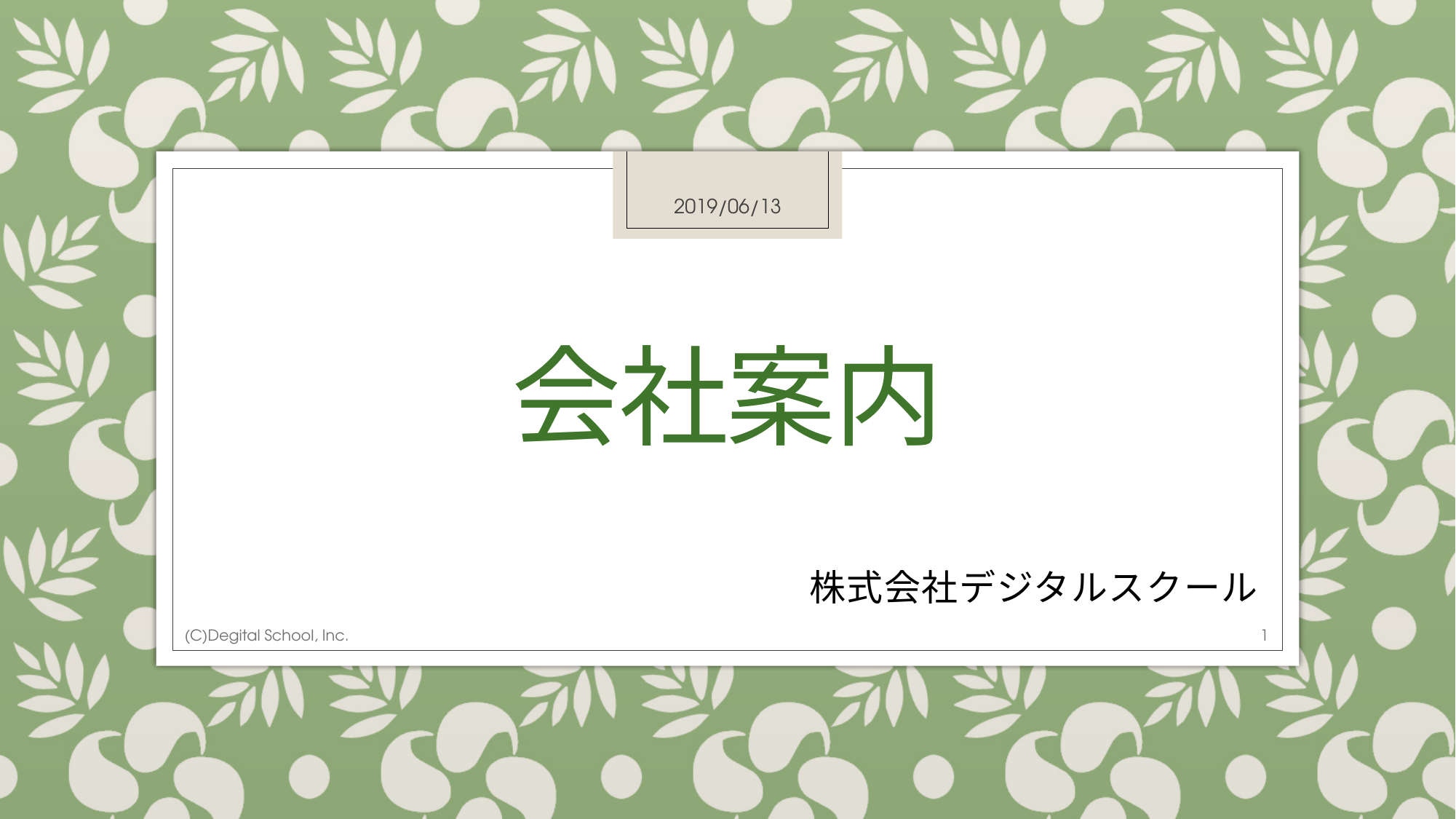

2019/06/13
# 会社案内
株式会社デジタルスクール
(C)Degital School, Inc.
1